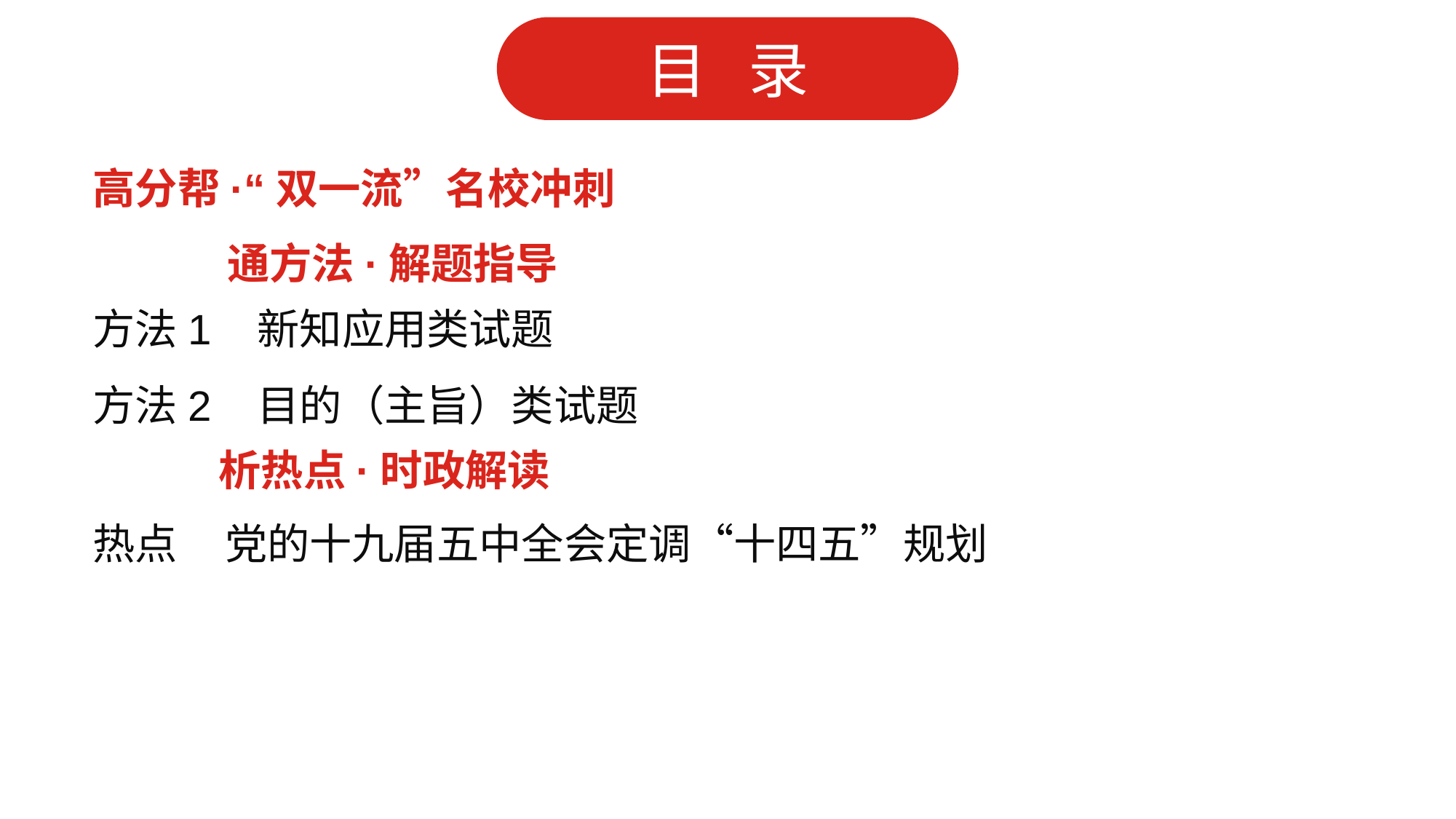

高分帮·“双一流”名校冲刺
          通方法·解题指导
方法1   新知应用类试题
方法2   目的（主旨）类试题
            析热点·时政解读
热点     党的十九届五中全会定调“十四五”规划